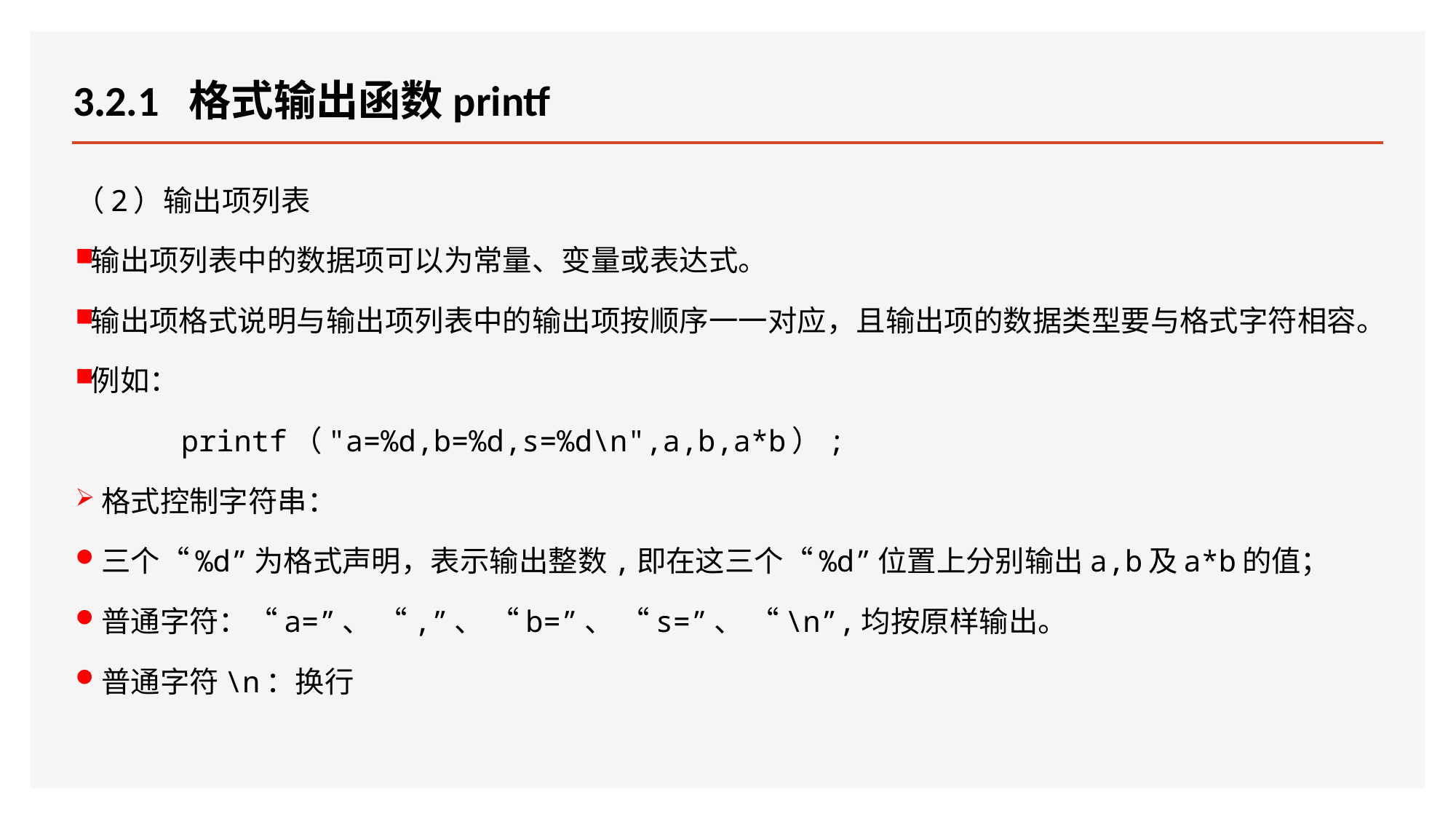

# 3.2.1  格式输出函数printf
（2）输出项列表
输出项列表中的数据项可以为常量、变量或表达式。
输出项格式说明与输出项列表中的输出项按顺序一一对应，且输出项的数据类型要与格式字符相容。
例如：
      printf（"a=%d,b=%d,s=%d\n",a,b,a*b）;
格式控制字符串：
三个“%d”为格式声明，表示输出整数,即在这三个“%d”位置上分别输出a,b及a*b的值；
普通字符：“a=”、 “,”、 “b=”、 “s=”、 “\n”,均按原样输出。
普通字符\n：换行